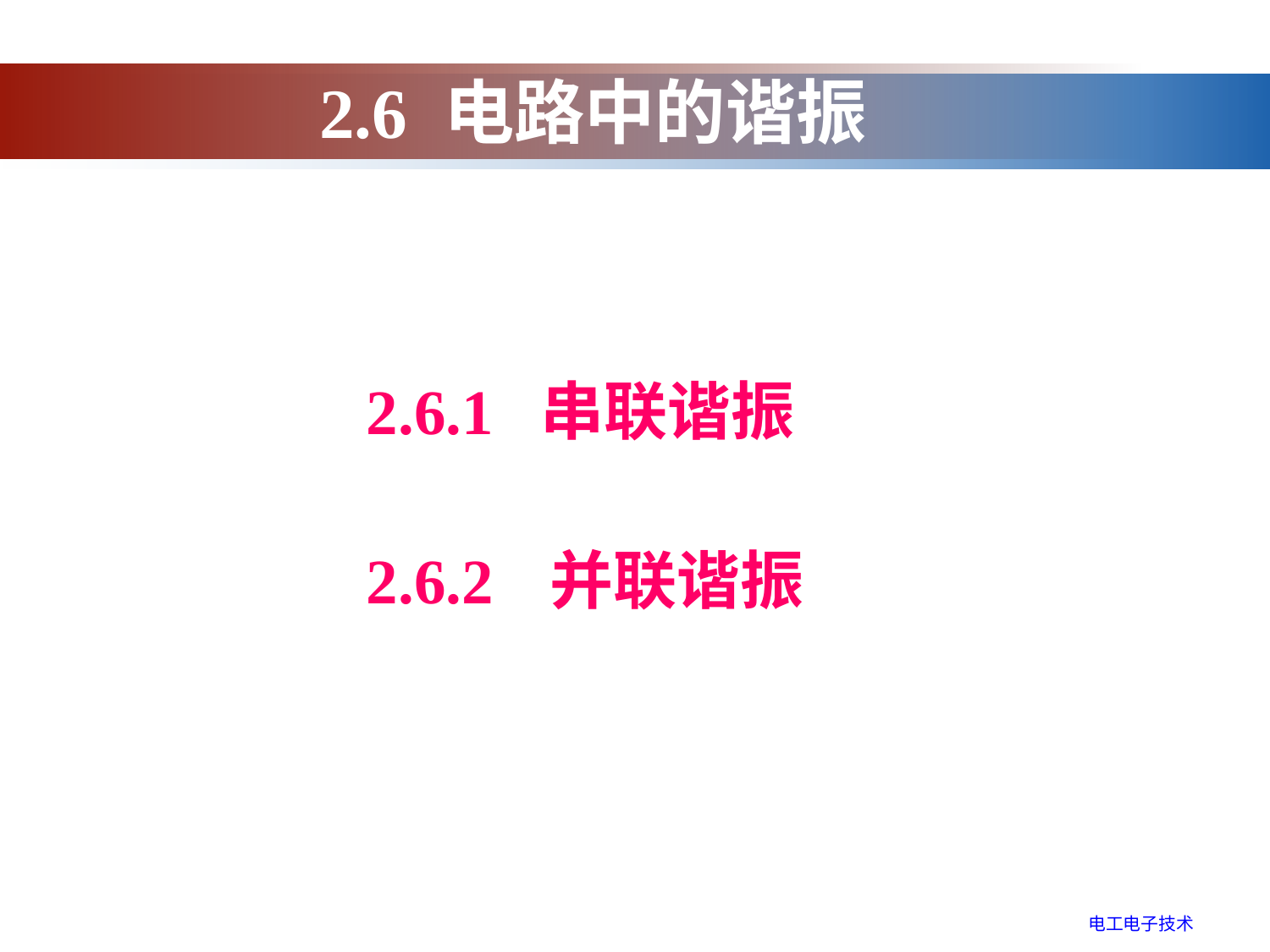

2.6 电路中的谐振
2.6.1  串联谐振
2.6.2   并联谐振
电工电子技术